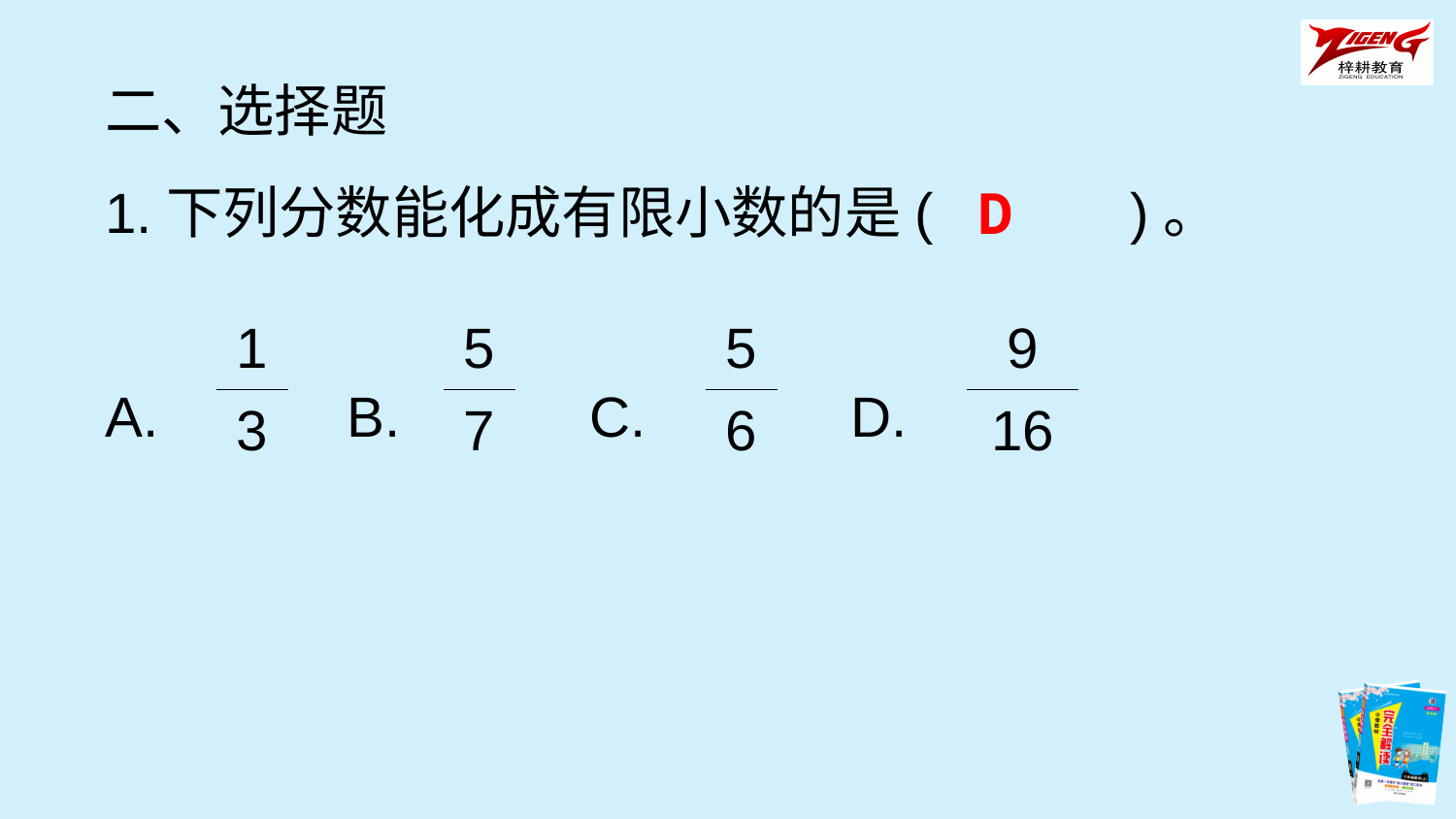

二、选择题
1.下列分数能化成有限小数的是(　　　)。

A.            B.            C.             D.
D
| 1 |
| --- |
| 3 |
| 5 |
| --- |
| 7 |
| 5 |
| --- |
| 6 |
| 9 |
| --- |
| 16 |